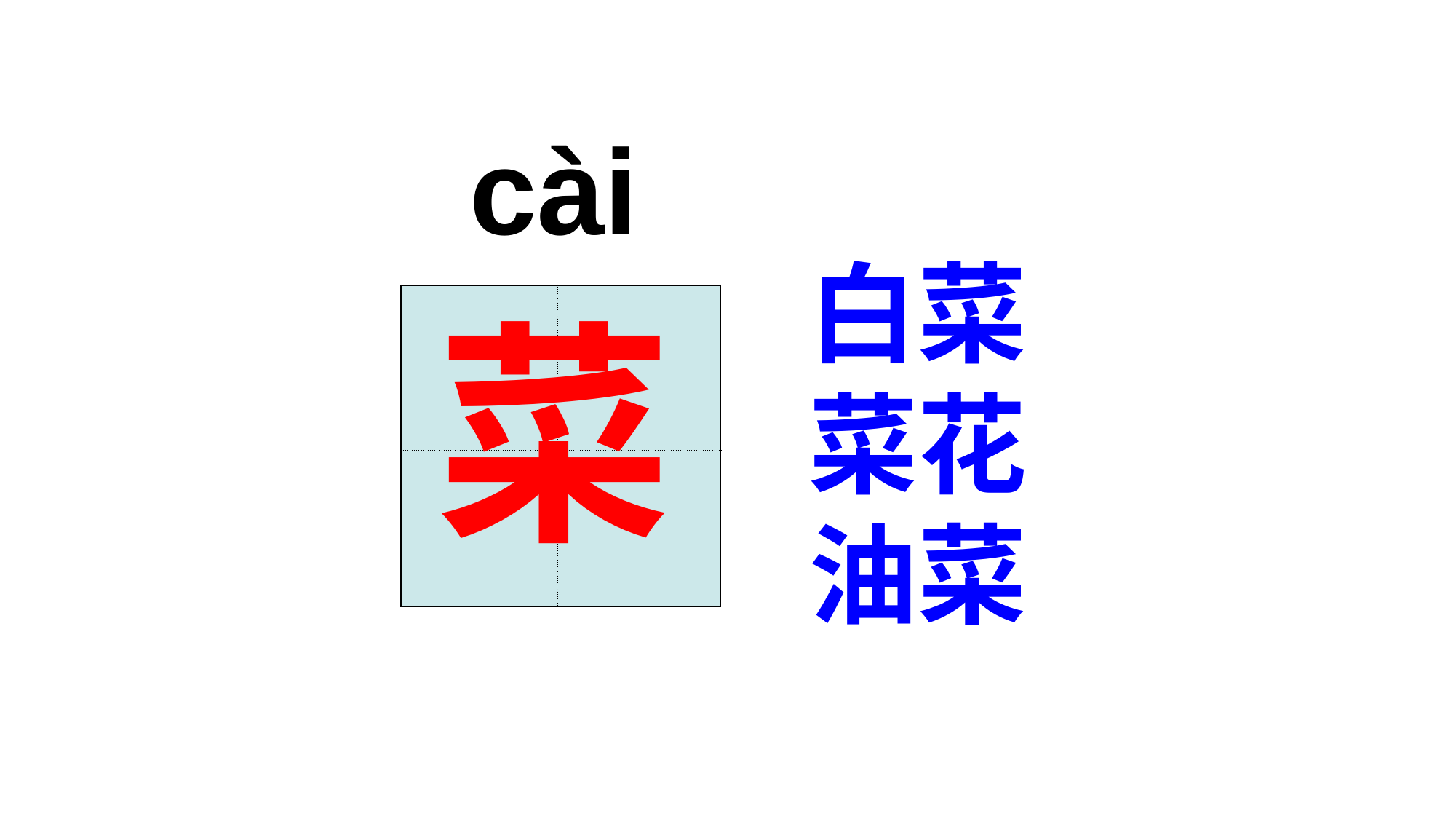

cài
白菜
菜花
油菜
菜
|  |  |
| --- | --- |
|  |  |